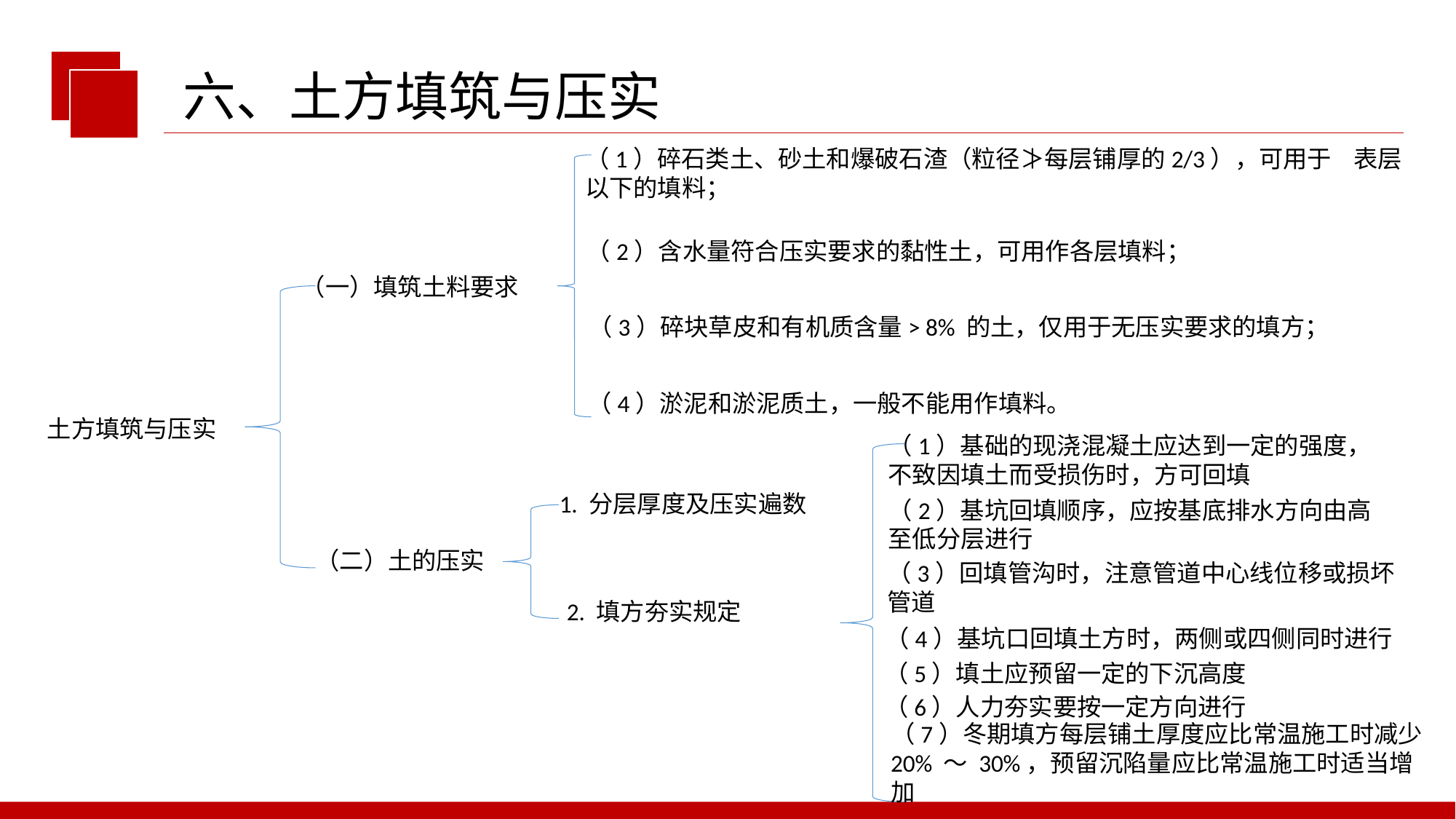

六、土方填筑与压实
（1）碎石类土、砂土和爆破石渣（粒径≯每层铺厚的2/3），可用于    表层以下的填料；

（2）含水量符合压实要求的黏性土，可用作各层填料；
（一）填筑土料要求

（3）碎块草皮和有机质含量> 8% 的土，仅用于无压实要求的填方；
（4）淤泥和淤泥质土，一般不能用作填料。
土方填筑与压实
（1）基础的现浇混凝土应达到一定的强度，不致因填土而受损伤时，方可回填

1. 分层厚度及压实遍数
（2）基坑回填顺序，应按基底排水方向由高至低分层进行

（二）土的压实
（3）回填管沟时，注意管道中心线位移或损坏管道
2. 填方夯实规定
（4）基坑口回填土方时，两侧或四侧同时进行
（5）填土应预留一定的下沉高度
（6）人力夯实要按一定方向进行
（7）冬期填方每层铺土厚度应比常温施工时减少20% ～ 30%，预留沉陷量应比常温施工时适当增加